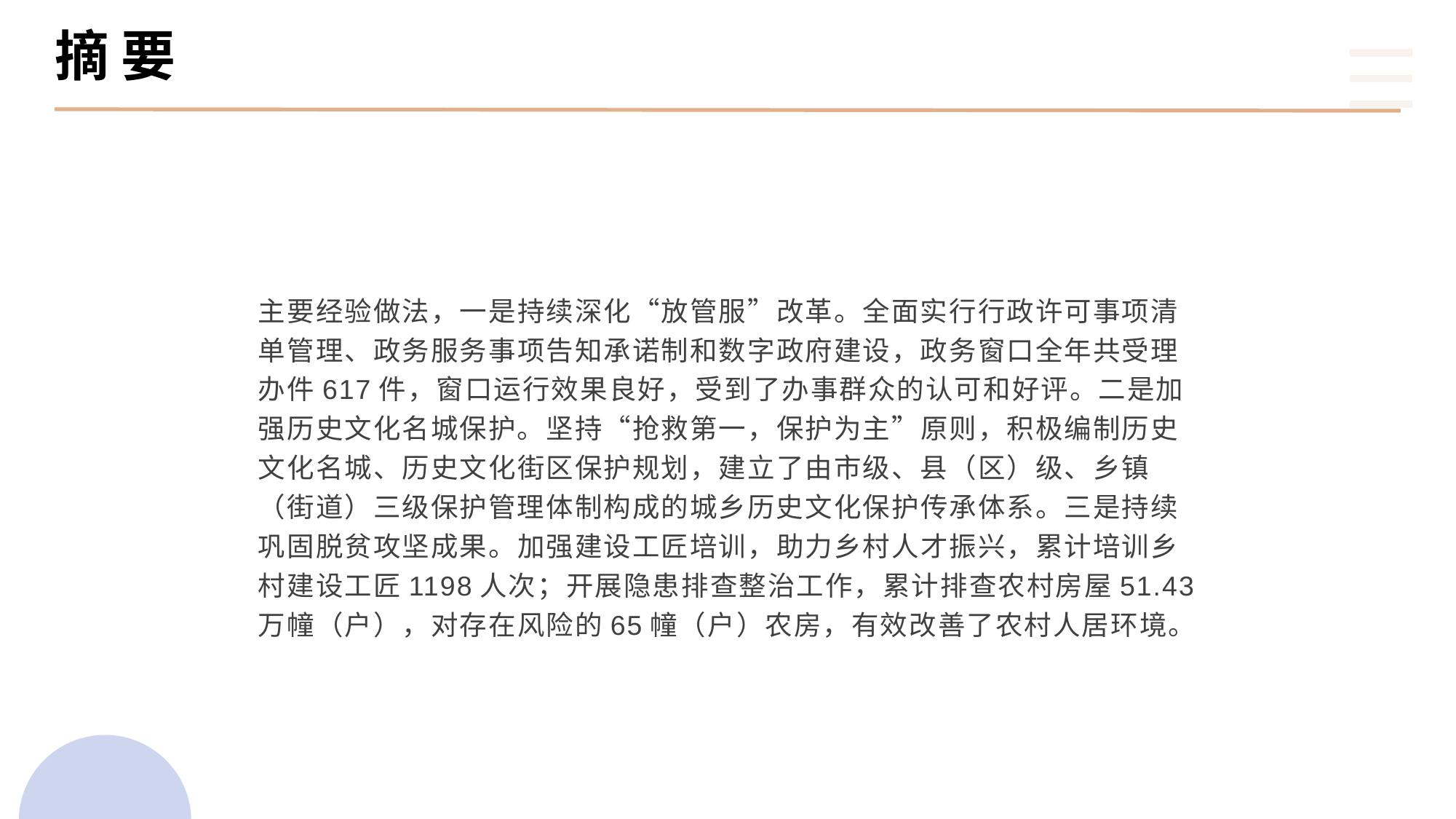

摘 要
主要经验做法，一是持续深化“放管服”改革。全面实行行政许可事项清单管理、政务服务事项告知承诺制和数字政府建设，政务窗口全年共受理办件617件，窗口运行效果良好，受到了办事群众的认可和好评。二是加强历史文化名城保护。坚持“抢救第一，保护为主”原则，积极编制历史文化名城、历史文化街区保护规划，建立了由市级、县（区）级、乡镇（街道）三级保护管理体制构成的城乡历史文化保护传承体系。三是持续巩固脱贫攻坚成果。加强建设工匠培训，助力乡村人才振兴，累计培训乡村建设工匠1198人次；开展隐患排查整治工作，累计排查农村房屋51.43万幢（户），对存在风险的65幢（户）农房，有效改善了农村人居环境。